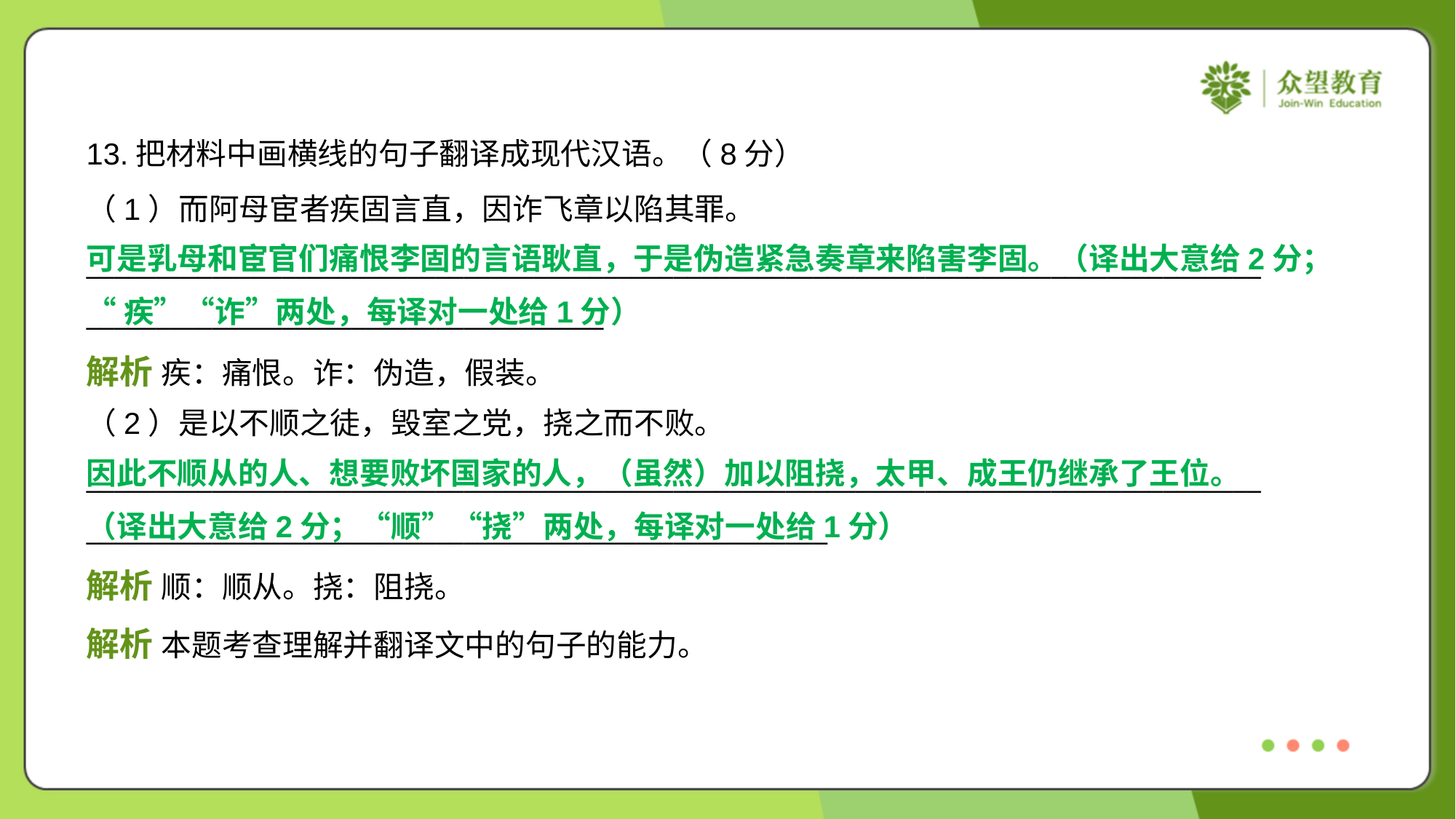

13.把材料中画横线的句子翻译成现代汉语。（8分）
（1）而阿母宦者疾固言直，因诈飞章以陷其罪。
____________________________________________________________________________________
_____________________________________
可是乳母和宦官们痛恨李固的言语耿直，于是伪造紧急奏章来陷害李固。（译出大意给2分；
“疾”“诈”两处，每译对一处给1分）
解析 疾：痛恨。诈：伪造，假装。
（2）是以不顺之徒，毁室之党，挠之而不败。
____________________________________________________________________________________
_____________________________________________________
因此不顺从的人、想要败坏国家的人，（虽然）加以阻挠，太甲、成王仍继承了王位。
（译出大意给2分；“顺”“挠”两处，每译对一处给1分）
解析 顺：顺从。挠：阻挠。
解析 本题考查理解并翻译文中的句子的能力。